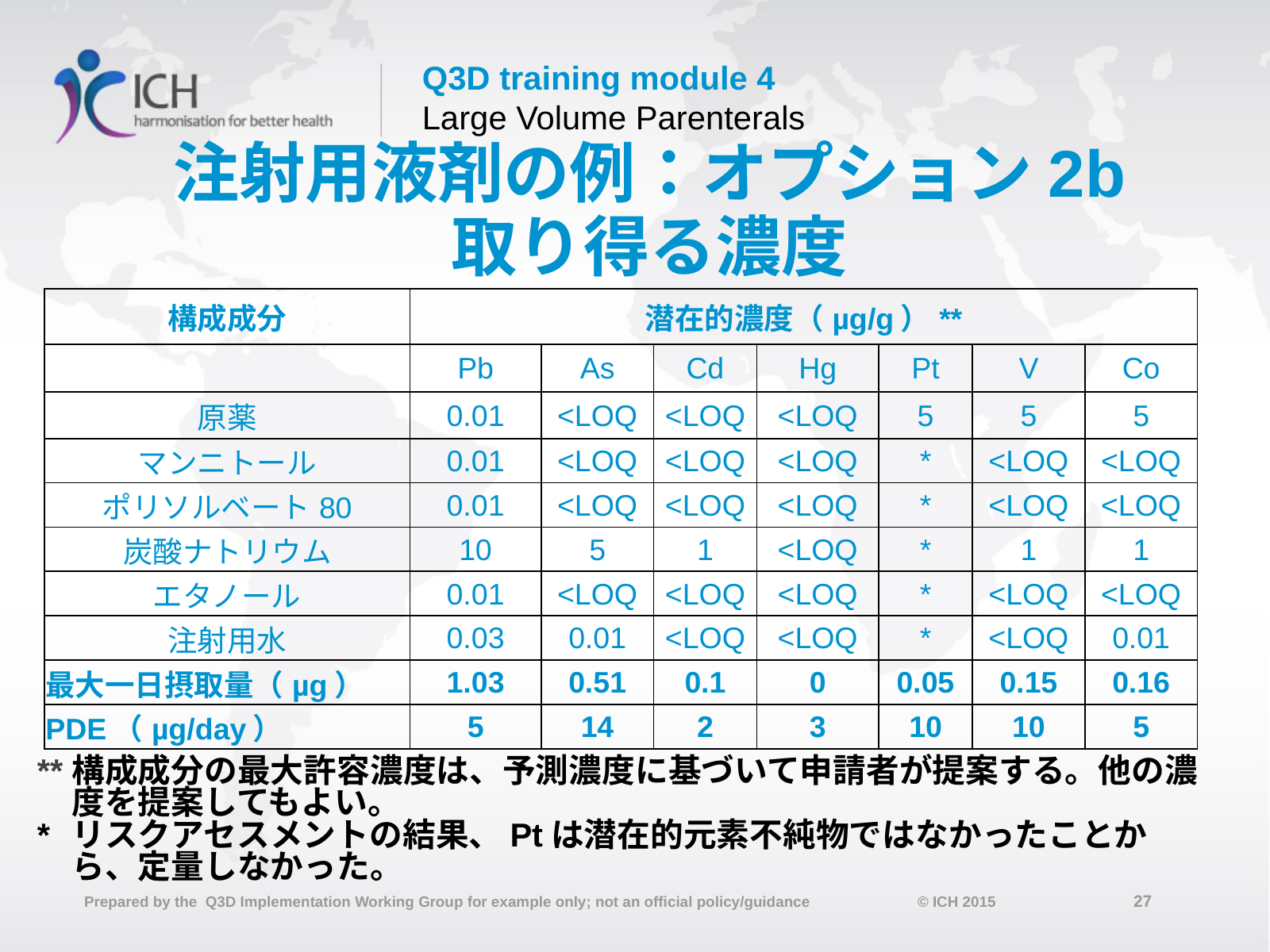

# 注射用液剤の例：オプション2b 取り得る濃度
| 構成成分 | 潜在的濃度（µg/g）\*\* |  |  |  |  |  |  |
| --- | --- | --- | --- | --- | --- | --- | --- |
|  | Pb | As | Cd | Hg | Pt | V | Co |
| 原薬 | 0.01 | <LOQ | <LOQ | <LOQ | 5 | 5 | 5 |
| マンニトール | 0.01 | <LOQ | <LOQ | <LOQ | \* | <LOQ | <LOQ |
| ポリソルベート80 | 0.01 | <LOQ | <LOQ | <LOQ | \* | <LOQ | <LOQ |
| 炭酸ナトリウム | 10 | 5 | 1 | <LOQ | \* | 1 | 1 |
| エタノール | 0.01 | <LOQ | <LOQ | <LOQ | \* | <LOQ | <LOQ |
| 注射用水 | 0.03 | 0.01 | <LOQ | <LOQ | \* | <LOQ | 0.01 |
| 最大一日摂取量（µg） | 1.03 | 0.51 | 0.1 | 0 | 0.05 | 0.15 | 0.16 |
| PDE（µg/day） | 5 | 14 | 2 | 3 | 10 | 10 | 5 |
**	構成成分の最大許容濃度は、予測濃度に基づいて申請者が提案する。他の濃度を提案してもよい。
*	リスクアセスメントの結果、Ptは潜在的元素不純物ではなかったことから、定量しなかった。